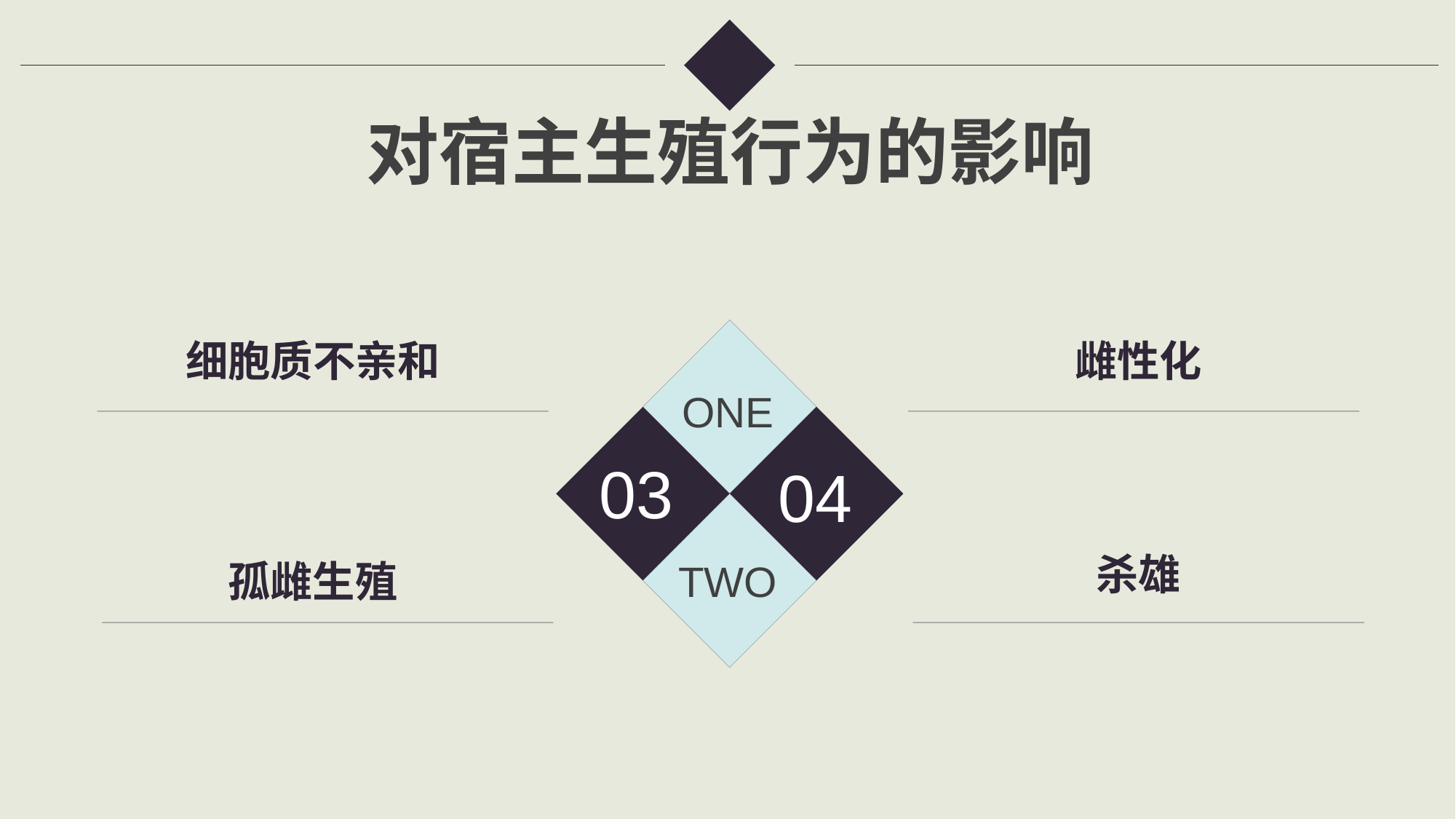

对宿主生殖行为的影响
雌性化
细胞质不亲和

ONE

03
04

TWO
杀雄
孤雌生殖